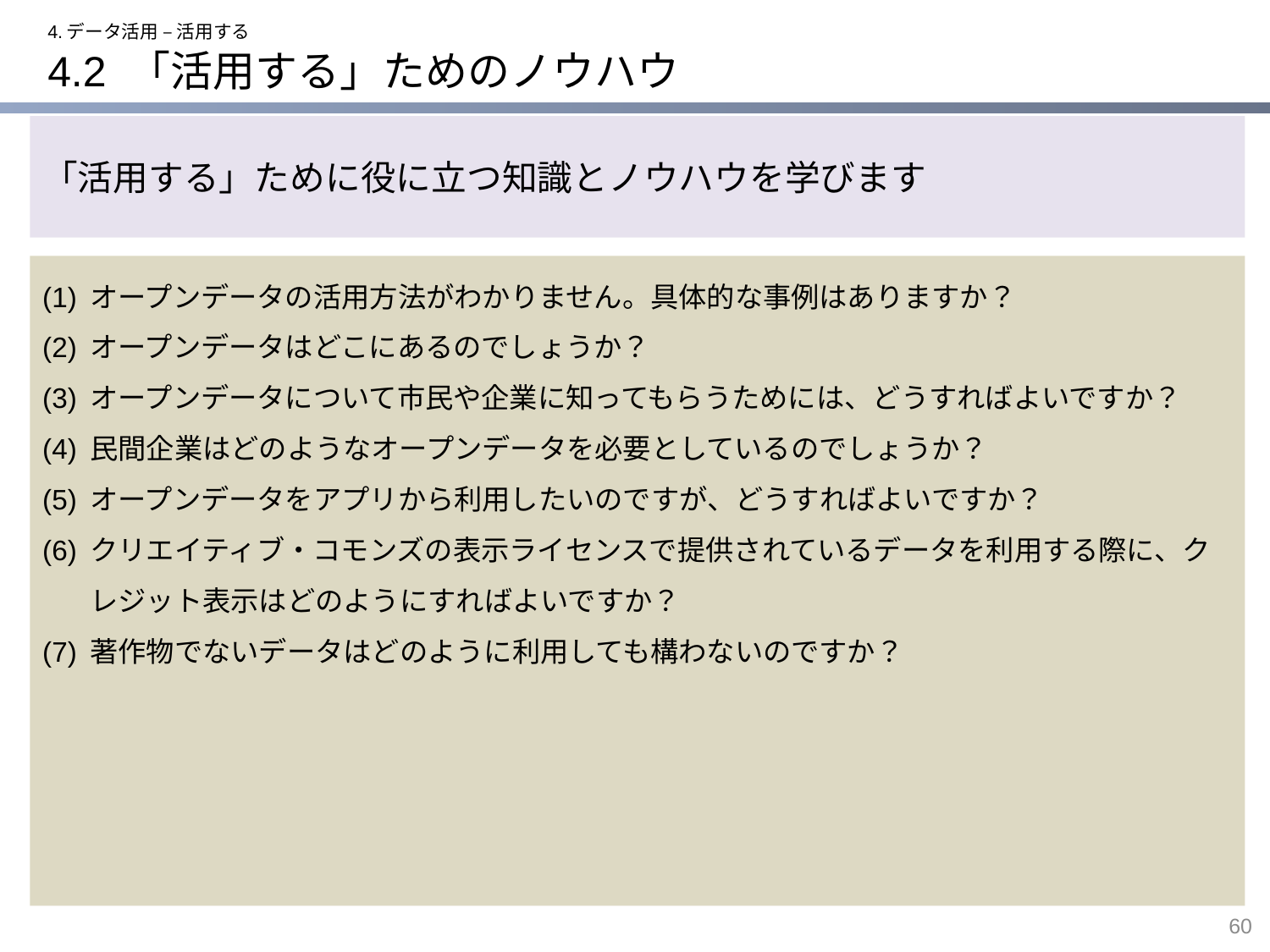

4.データ活用 – 活用する
# 4.2 「活用する」ためのノウハウ
「活用する」ために役に立つ知識とノウハウを学びます
オープンデータの活用方法がわかりません。具体的な事例はありますか？
オープンデータはどこにあるのでしょうか？
オープンデータについて市民や企業に知ってもらうためには、どうすればよいですか？
民間企業はどのようなオープンデータを必要としているのでしょうか？
オープンデータをアプリから利用したいのですが、どうすればよいですか？
クリエイティブ・コモンズの表示ライセンスで提供されているデータを利用する際に、クレジット表示はどのようにすればよいですか？
著作物でないデータはどのように利用しても構わないのですか？
60